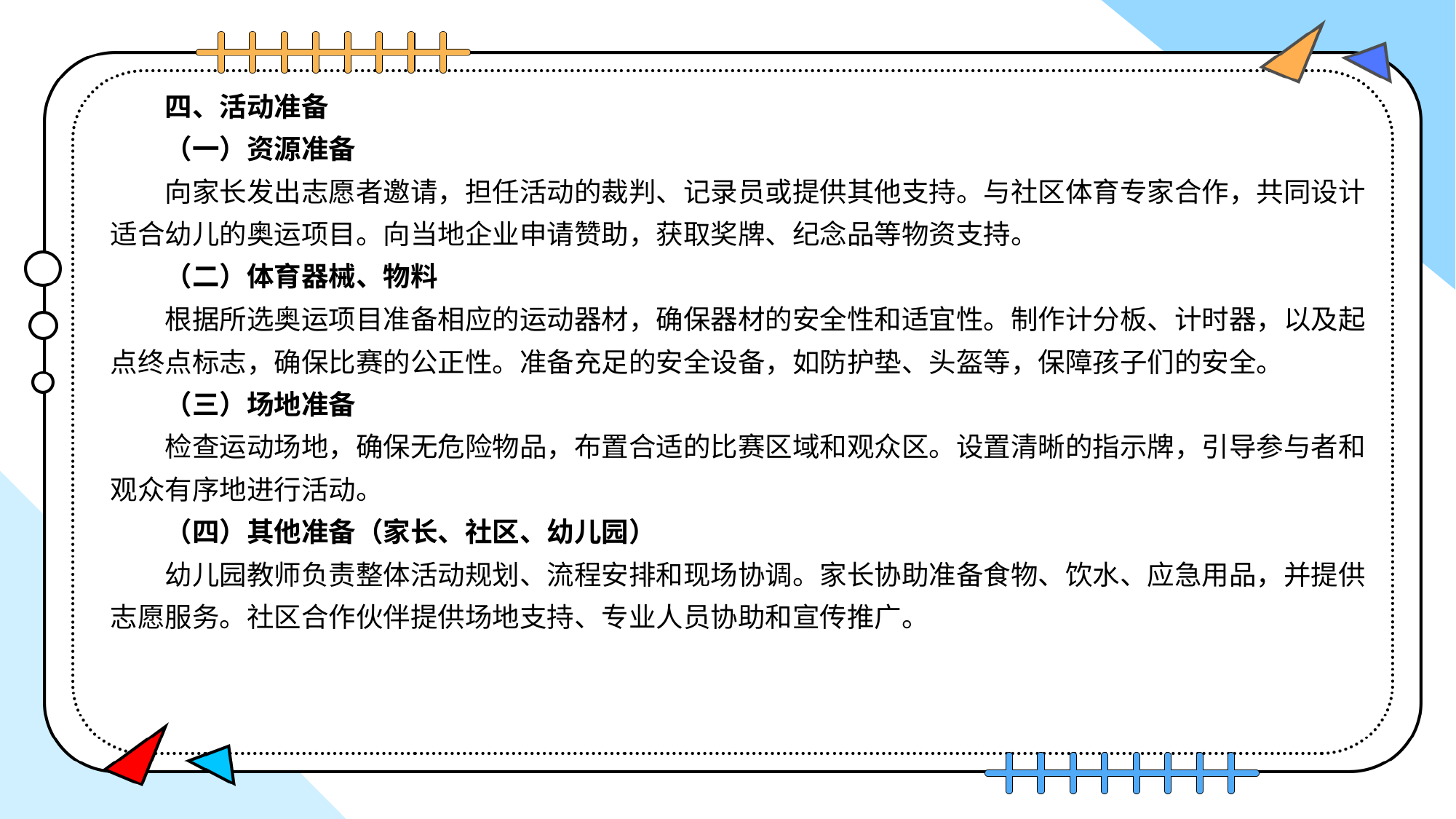

四、活动准备
（一）资源准备
向家长发出志愿者邀请，担任活动的裁判、记录员或提供其他支持。与社区体育专家合作，共同设计适合幼儿的奥运项目。向当地企业申请赞助，获取奖牌、纪念品等物资支持。
（二）体育器械、物料
根据所选奥运项目准备相应的运动器材，确保器材的安全性和适宜性。制作计分板、计时器，以及起点终点标志，确保比赛的公正性。准备充足的安全设备，如防护垫、头盔等，保障孩子们的安全。
（三）场地准备
检查运动场地，确保无危险物品，布置合适的比赛区域和观众区。设置清晰的指示牌，引导参与者和观众有序地进行活动。
（四）其他准备（家长、社区、幼儿园）
幼儿园教师负责整体活动规划、流程安排和现场协调。家长协助准备食物、饮水、应急用品，并提供志愿服务。社区合作伙伴提供场地支持、专业人员协助和宣传推广。